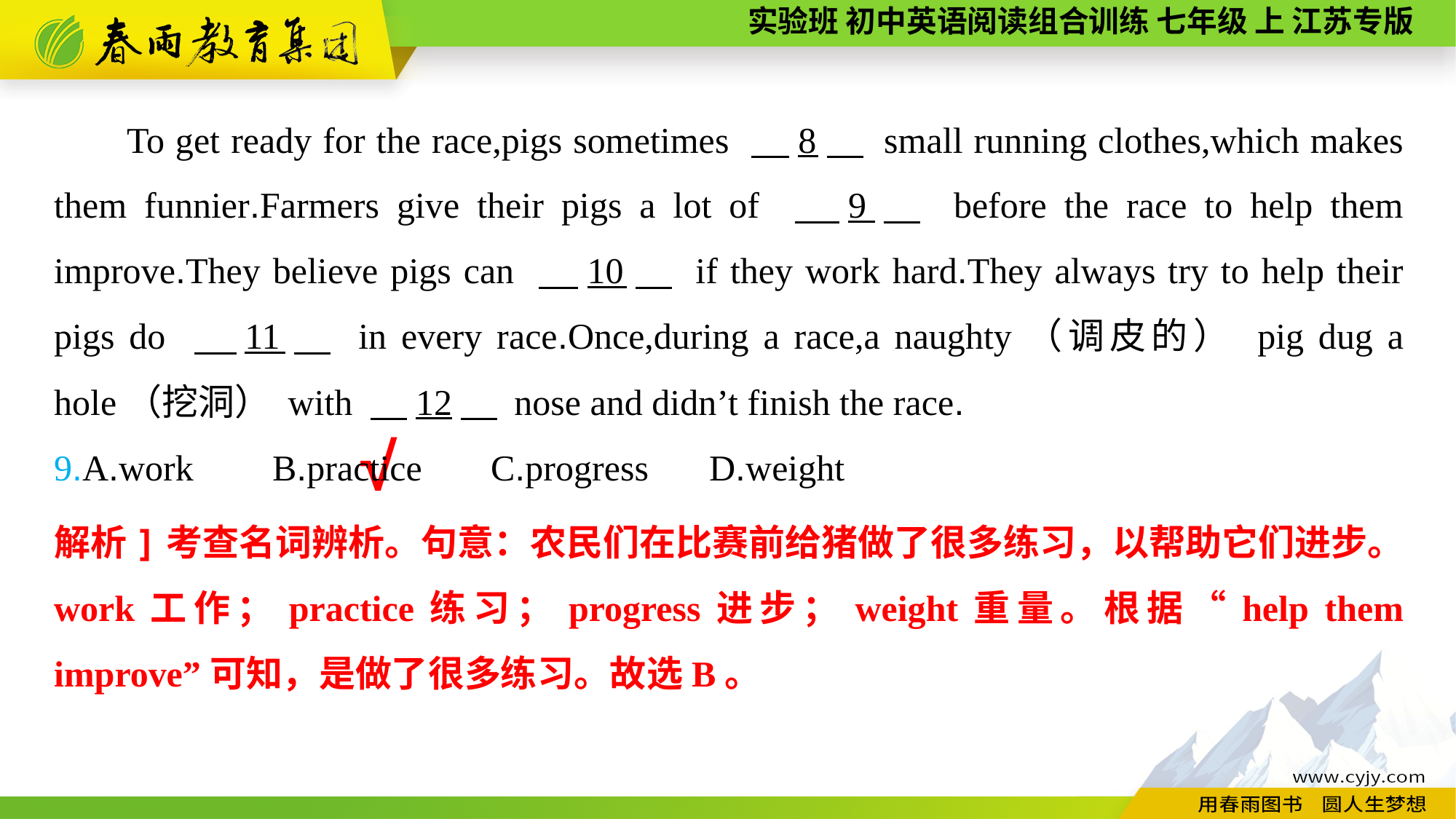

To get ready for the race,pigs sometimes 　8　 small running clothes,which makes them funnier.Farmers give their pigs a lot of 　9　 before the race to help them improve.They believe pigs can 　10　 if they work hard.They always try to help their pigs do 　11　 in every race.Once,during a race,a naughty（调皮的） pig dug a hole（挖洞） with 　12　 nose and didn’t finish the race.
9.A.work	B.practice	C.progress	D.weight
√
解析]考查名词辨析。句意：农民们在比赛前给猪做了很多练习，以帮助它们进步。work工作；practice练习；progress进步；weight重量。根据“help them improve”可知，是做了很多练习。故选B。